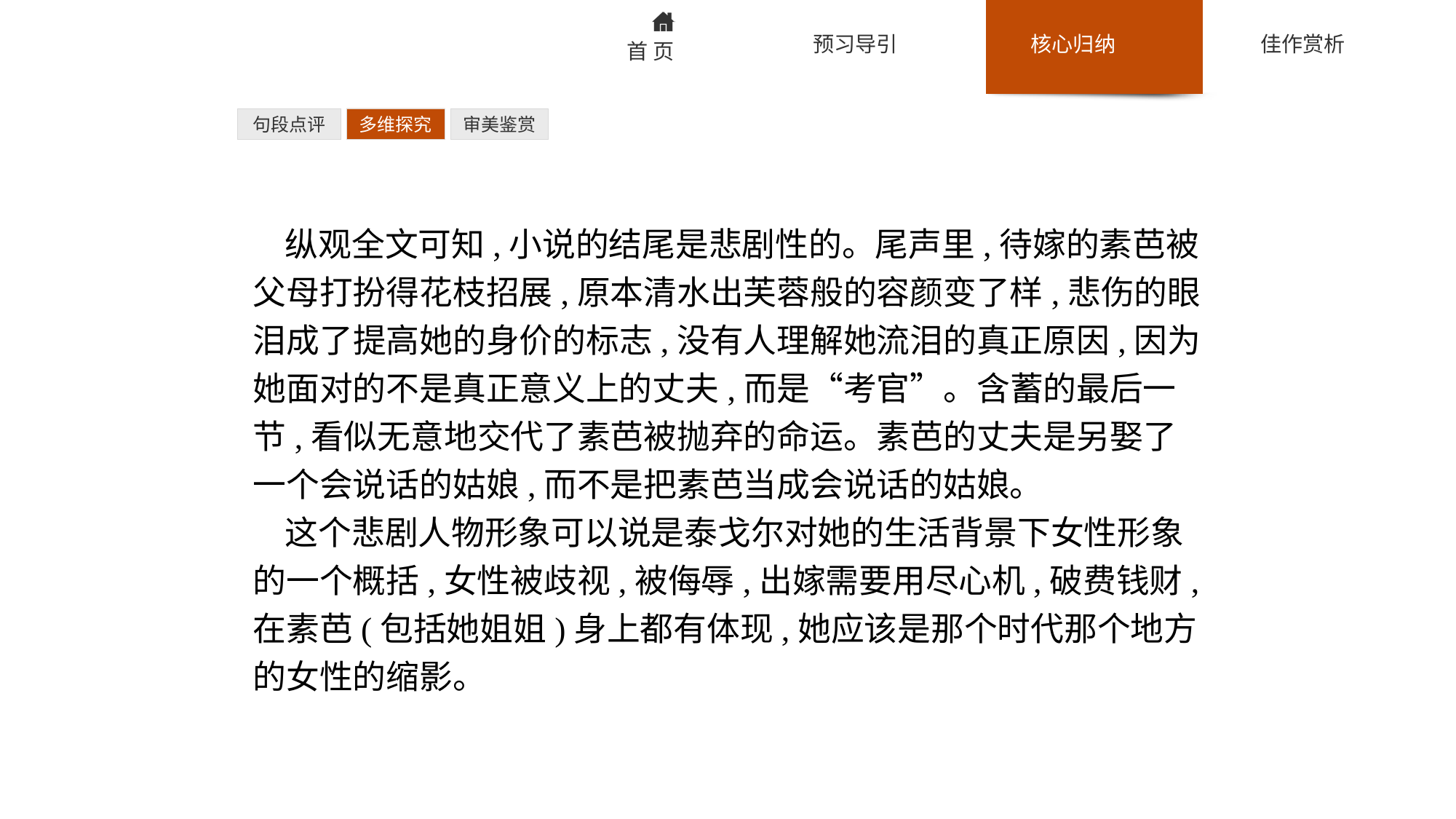

句段点评
多维探究
审美鉴赏
纵观全文可知,小说的结尾是悲剧性的。尾声里,待嫁的素芭被父母打扮得花枝招展,原本清水出芙蓉般的容颜变了样,悲伤的眼泪成了提高她的身价的标志,没有人理解她流泪的真正原因,因为她面对的不是真正意义上的丈夫,而是“考官”。含蓄的最后一节,看似无意地交代了素芭被抛弃的命运。素芭的丈夫是另娶了一个会说话的姑娘,而不是把素芭当成会说话的姑娘。
这个悲剧人物形象可以说是泰戈尔对她的生活背景下女性形象的一个概括,女性被歧视,被侮辱,出嫁需要用尽心机,破费钱财,在素芭(包括她姐姐)身上都有体现,她应该是那个时代那个地方的女性的缩影。